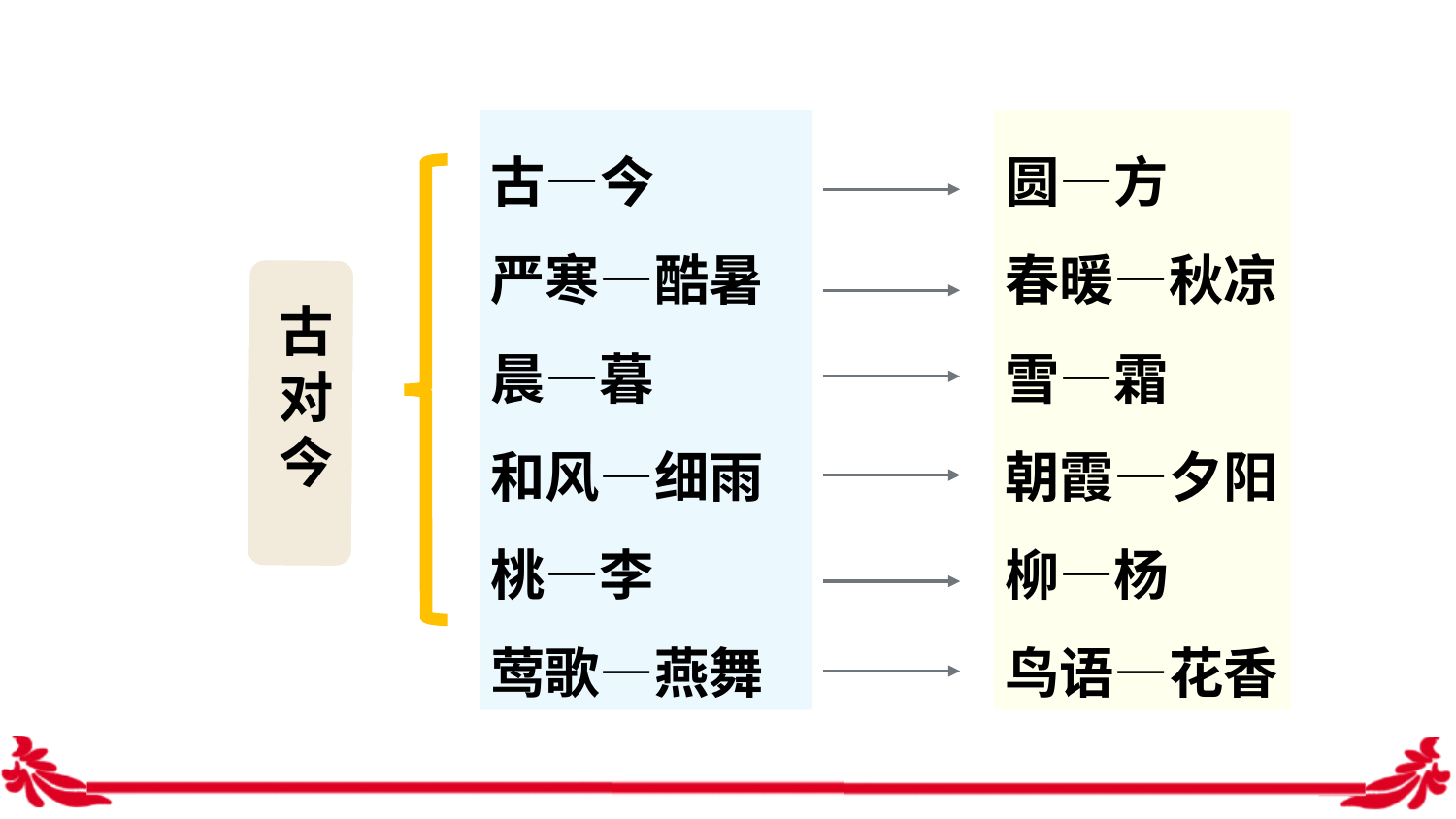

古—今
严寒—酷暑
晨—暮
和风—细雨
桃—李
莺歌—燕舞
圆—方
春暖—秋凉雪—霜
朝霞—夕阳
柳—杨
鸟语—花香

古对今